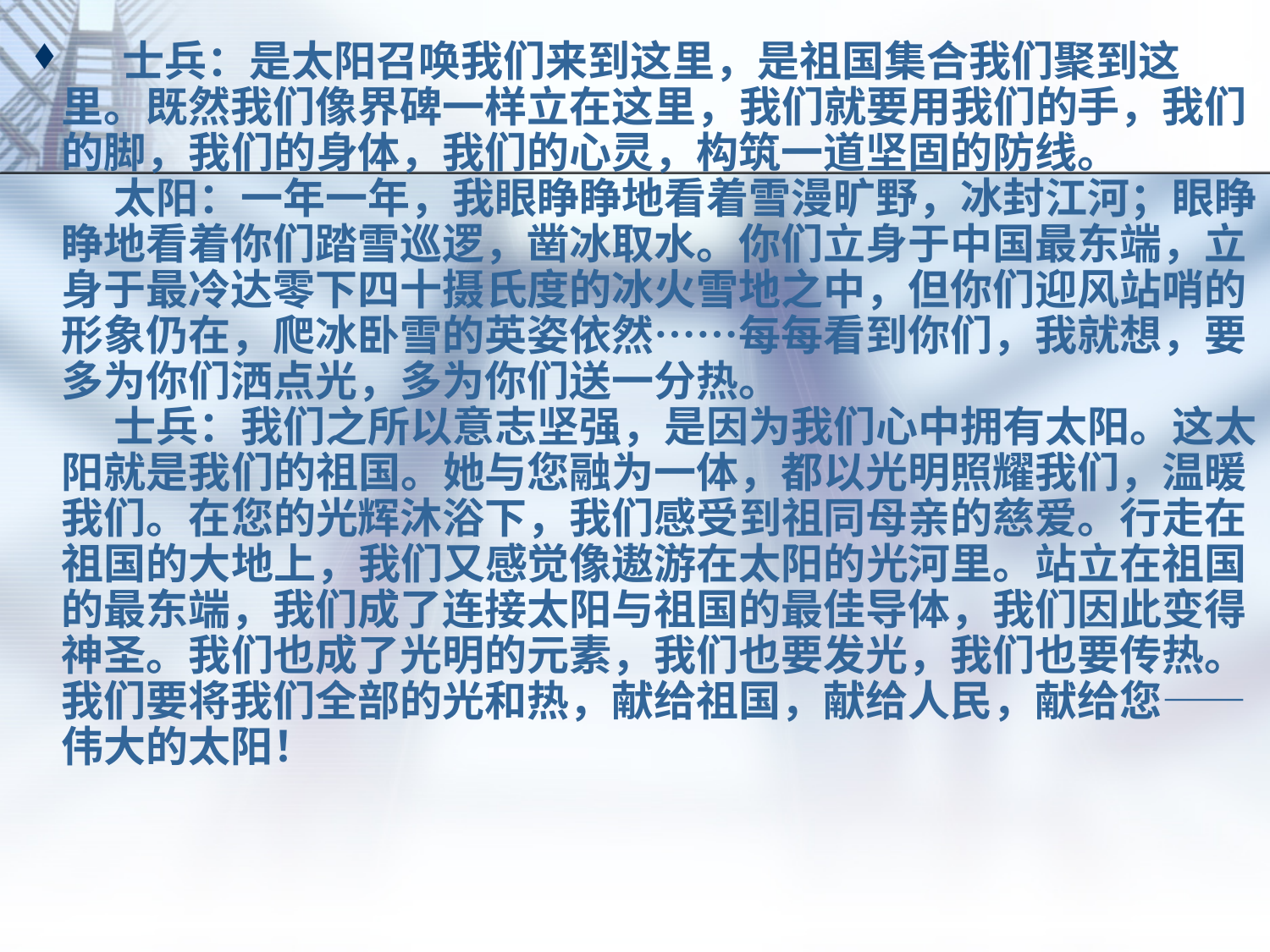

士兵：是太阳召唤我们来到这里，是祖国集合我们聚到这里。既然我们像界碑一样立在这里，我们就要用我们的手，我们的脚，我们的身体，我们的心灵，构筑一道坚固的防线。
　 太阳：一年一年，我眼睁睁地看着雪漫旷野，冰封江河；眼睁睁地看着你们踏雪巡逻，凿冰取水。你们立身于中国最东端，立身于最冷达零下四十摄氏度的冰火雪地之中，但你们迎风站哨的形象仍在，爬冰卧雪的英姿依然……每每看到你们，我就想，要多为你们洒点光，多为你们送一分热。
　 士兵：我们之所以意志坚强，是因为我们心中拥有太阳。这太阳就是我们的祖国。她与您融为一体，都以光明照耀我们，温暖我们。在您的光辉沐浴下，我们感受到祖同母亲的慈爱。行走在祖国的大地上，我们又感觉像遨游在太阳的光河里。站立在祖国的最东端，我们成了连接太阳与祖国的最佳导体，我们因此变得神圣。我们也成了光明的元素，我们也要发光，我们也要传热。我们要将我们全部的光和热，献给祖国，献给人民，献给您——伟大的太阳！